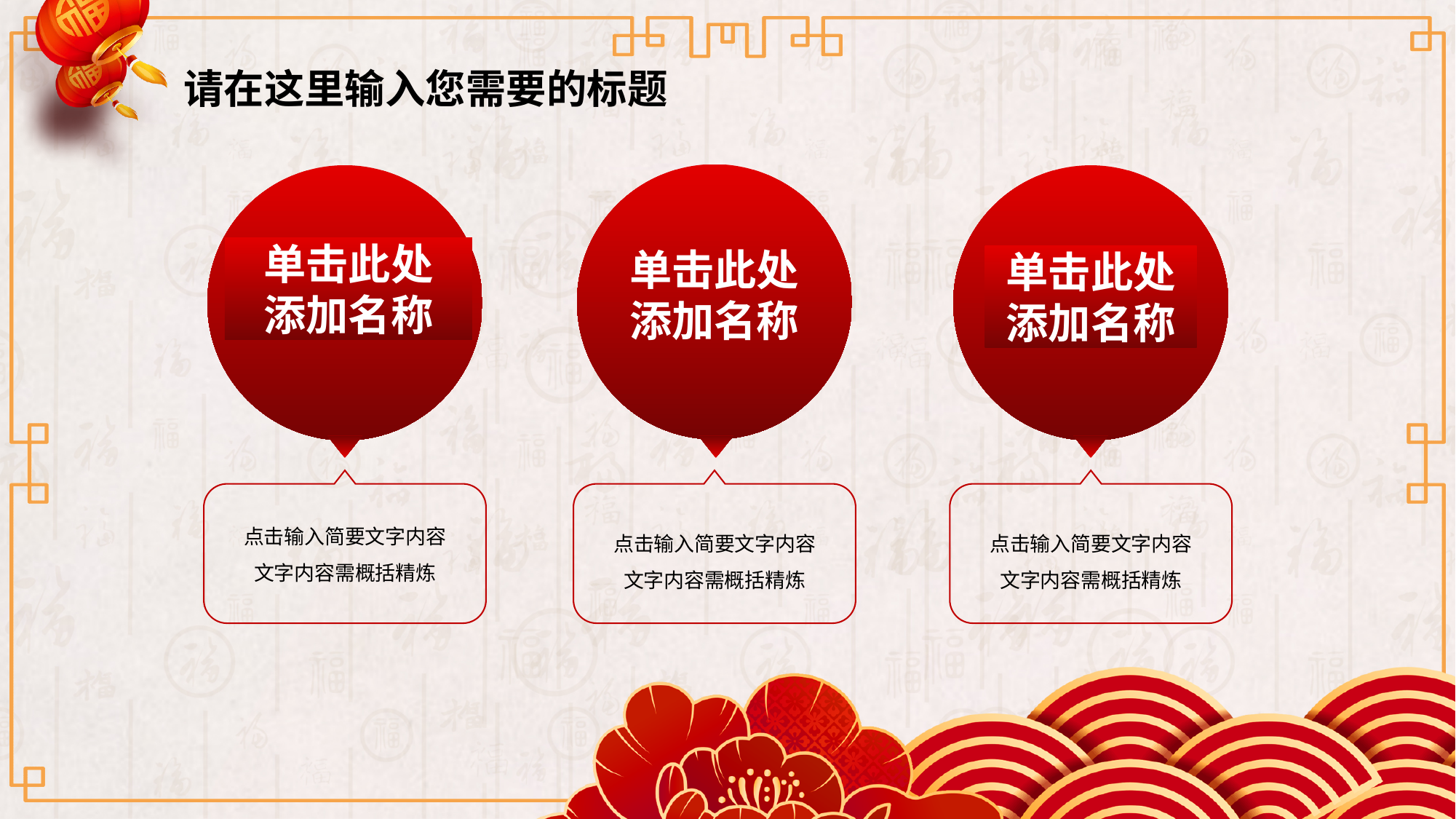

请在这里输入您需要的标题

单击此处
添加名称

单击此处
添加名称

单击此处
添加名称

点击输入简要文字内容
文字内容需概括精炼
点击输入简要文字内容
文字内容需概括精炼
点击输入简要文字内容
文字内容需概括精炼